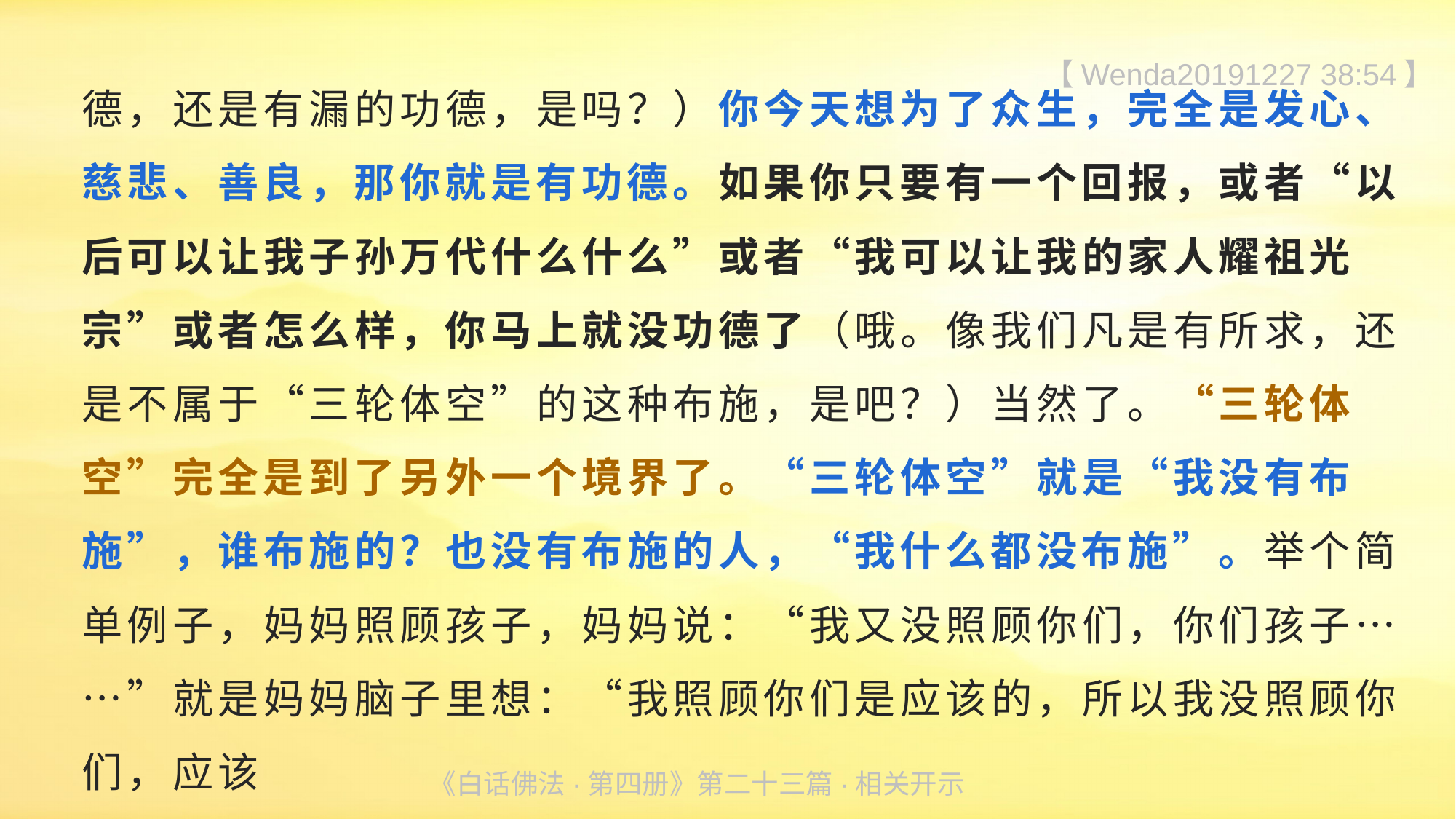

【Wenda20191227 38:54】
德，还是有漏的功德，是吗？）你今天想为了众生，完全是发心、慈悲、善良，那你就是有功德。如果你只要有一个回报，或者“以后可以让我子孙万代什么什么”或者“我可以让我的家人耀祖光宗”或者怎么样，你马上就没功德了（哦。像我们凡是有所求，还是不属于“三轮体空”的这种布施，是吧？）当然了。“三轮体空”完全是到了另外一个境界了。“三轮体空”就是“我没有布施”，谁布施的？也没有布施的人，“我什么都没布施”。举个简单例子，妈妈照顾孩子，妈妈说：“我又没照顾你们，你们孩子……”就是妈妈脑子里想：“我照顾你们是应该的，所以我没照顾你们，应该
《白话佛法·第四册》第二十三篇·相关开示